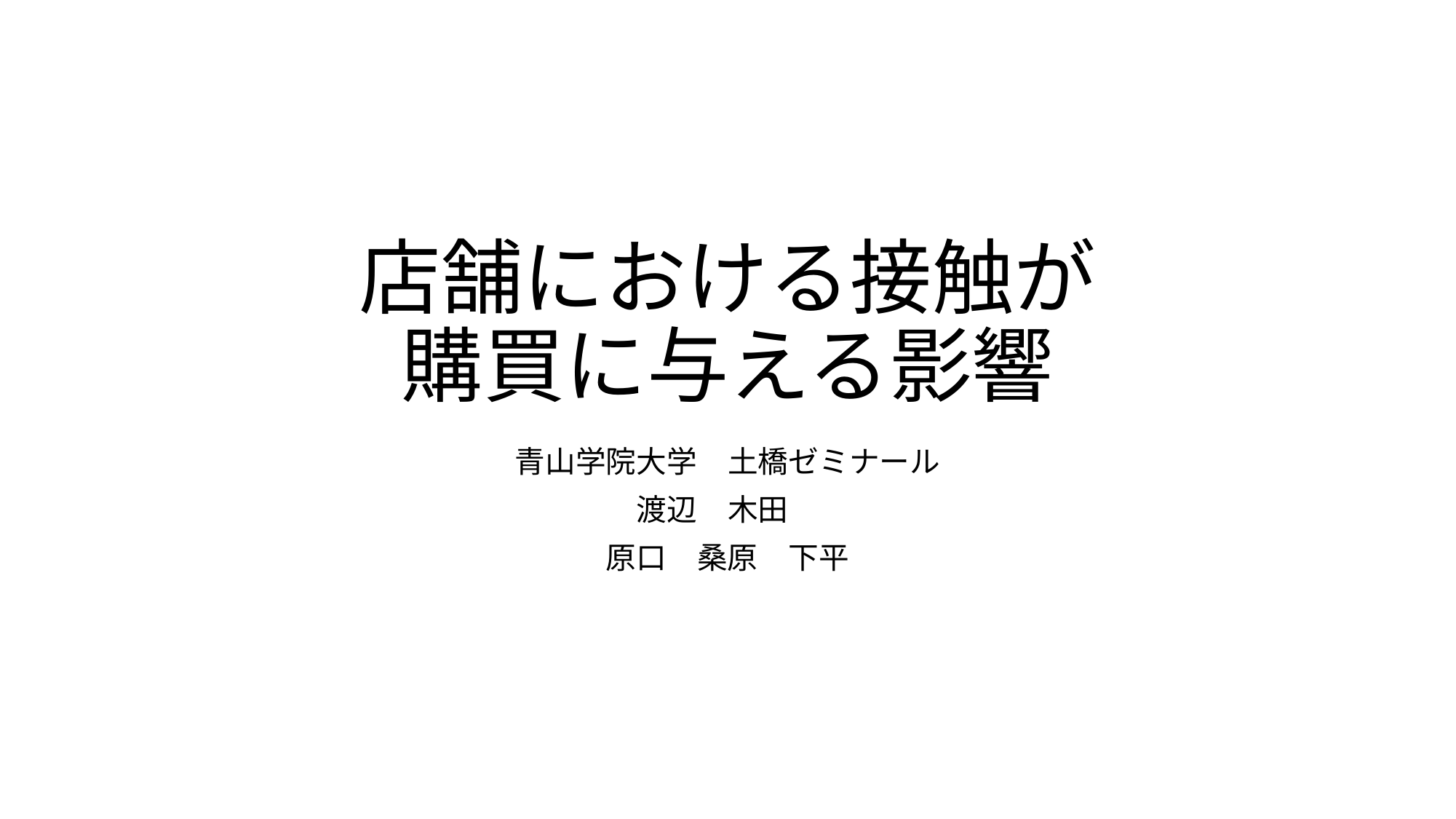

# 店舗における接触が 購買に与える影響
青山学院大学　土橋ゼミナール
渡辺　木田
原口　桑原　下平